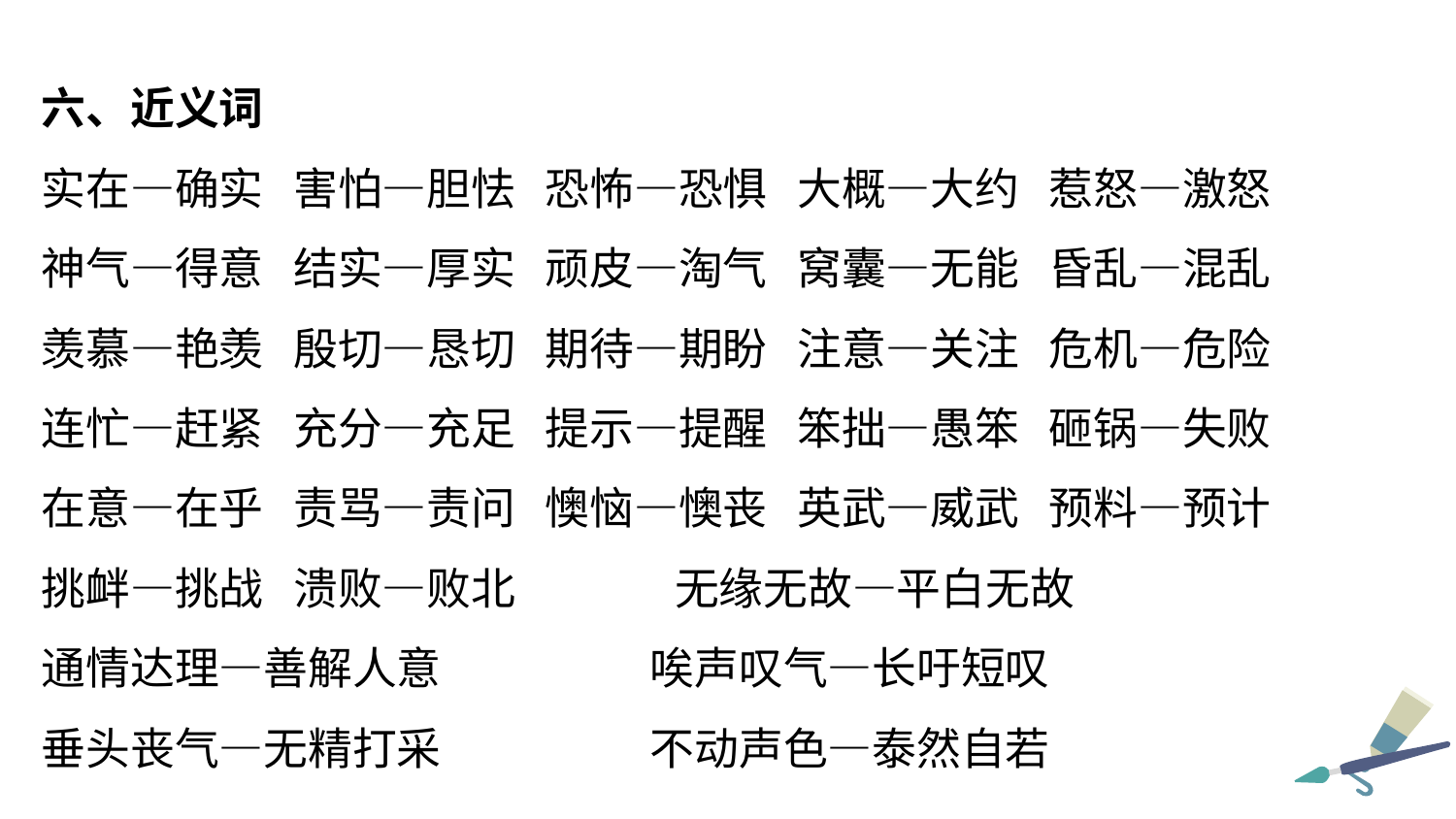

六、近义词
实在—确实   害怕—胆怯   恐怖—恐惧   大概—大约   惹怒—激怒
神气—得意   结实—厚实   顽皮—淘气   窝囊—无能   昏乱—混乱
羡慕—艳羡   殷切—恳切   期待—期盼   注意—关注   危机—危险
连忙—赶紧   充分—充足   提示—提醒   笨拙—愚笨   砸锅—失败
在意—在乎   责骂—责问   懊恼—懊丧   英武—威武   预料—预计
挑衅—挑战   溃败—败北                无缘无故—平白无故
通情达理—善解人意                     唉声叹气—长吁短叹
垂头丧气—无精打采                     不动声色—泰然自若